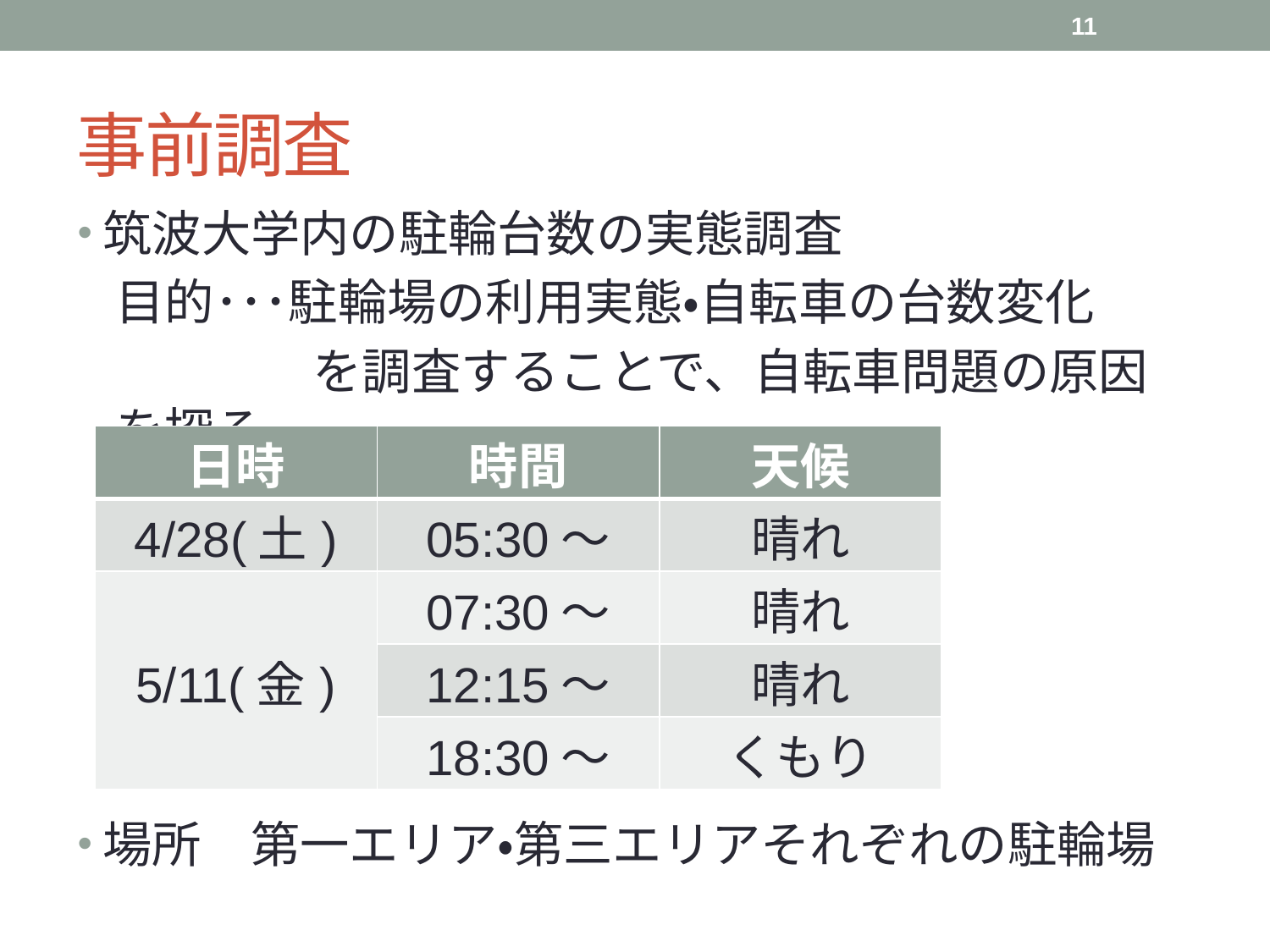

11
# 事前調査
筑波大学内の駐輪台数の実態調査
目的･･･駐輪場の利用実態・自転車の台数変化
　　　　を調査することで、自転車問題の原因を探る

場所　第一エリア・第三エリアそれぞれの駐輪場

| 日時 | 時間 | 天候 |
| --- | --- | --- |
| 4/28(土) | 05:30～ | 晴れ |
| 5/11(金) | 07:30～ | 晴れ |
|  | 12:15～ | 晴れ |
|  | 18:30～ | くもり |